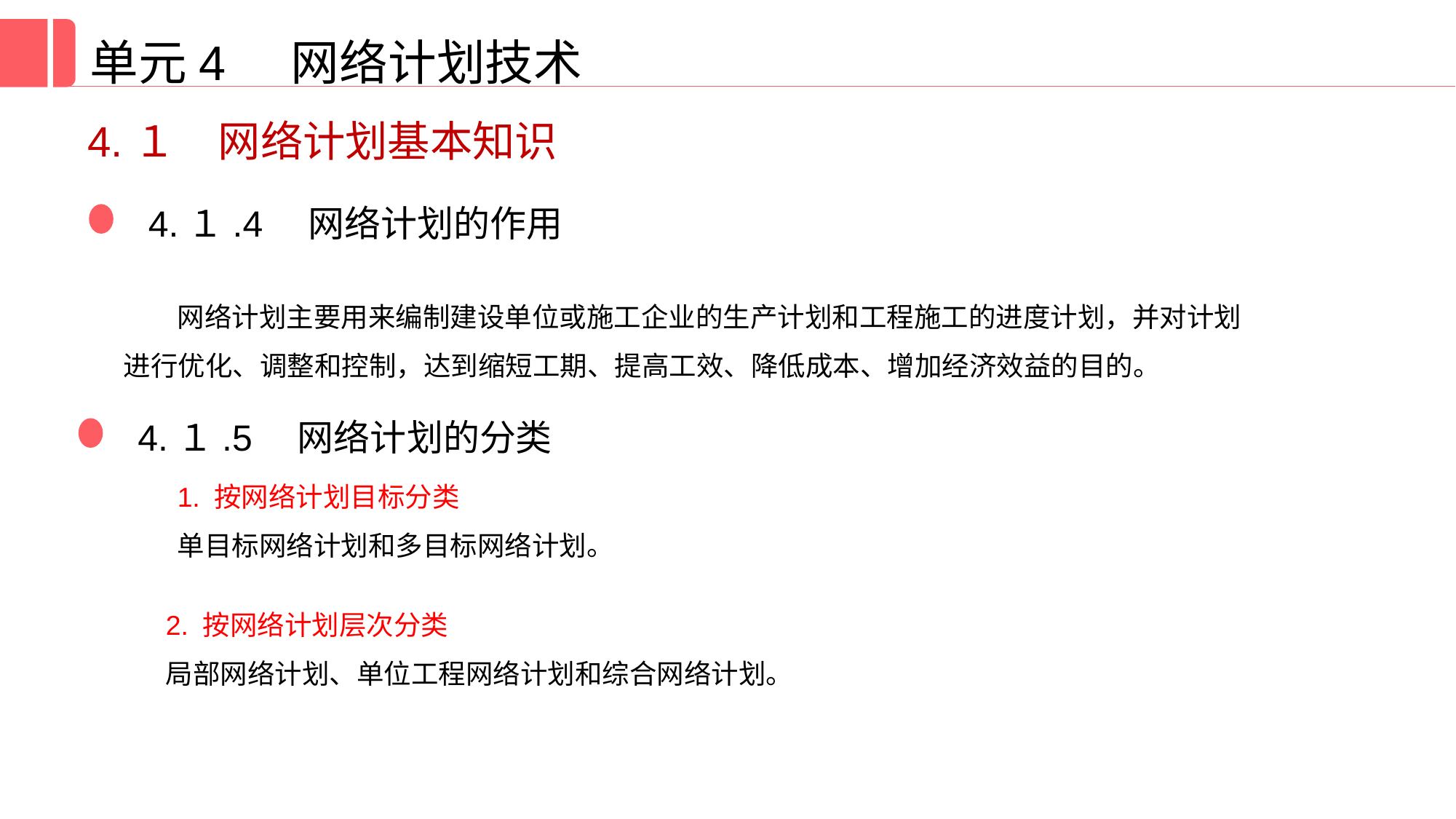

单元4    网络计划技术

4.１　网络计划基本知识
4.１.4　网络计划的作用

网络计划主要用来编制建设单位或施工企业的生产计划和工程施工的进度计划，并对计划进行优化、调整和控制，达到缩短工期、提高工效、降低成本、增加经济效益的目的。
4.１.5　网络计划的分类

1. 按网络计划目标分类
单目标网络计划和多目标网络计划。
2. 按网络计划层次分类
局部网络计划、单位工程网络计划和综合网络计划。